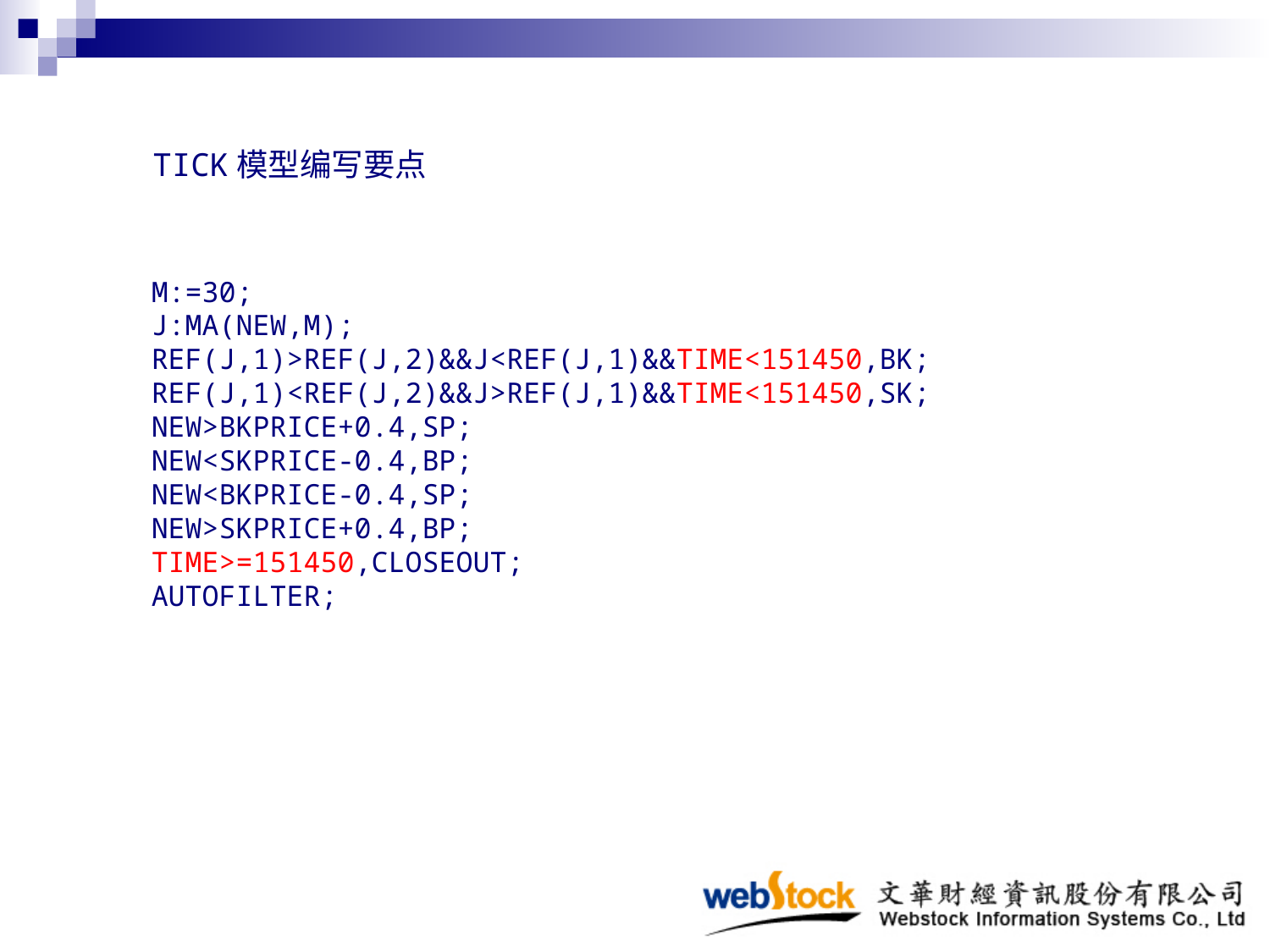

TICK模型编写要点
M:=30;
J:MA(NEW,M);
REF(J,1)>REF(J,2)&&J<REF(J,1)&&TIME<151450,BK;
REF(J,1)<REF(J,2)&&J>REF(J,1)&&TIME<151450,SK;
NEW>BKPRICE+0.4,SP;
NEW<SKPRICE-0.4,BP;
NEW<BKPRICE-0.4,SP;
NEW>SKPRICE+0.4,BP;
TIME>=151450,CLOSEOUT;
AUTOFILTER;